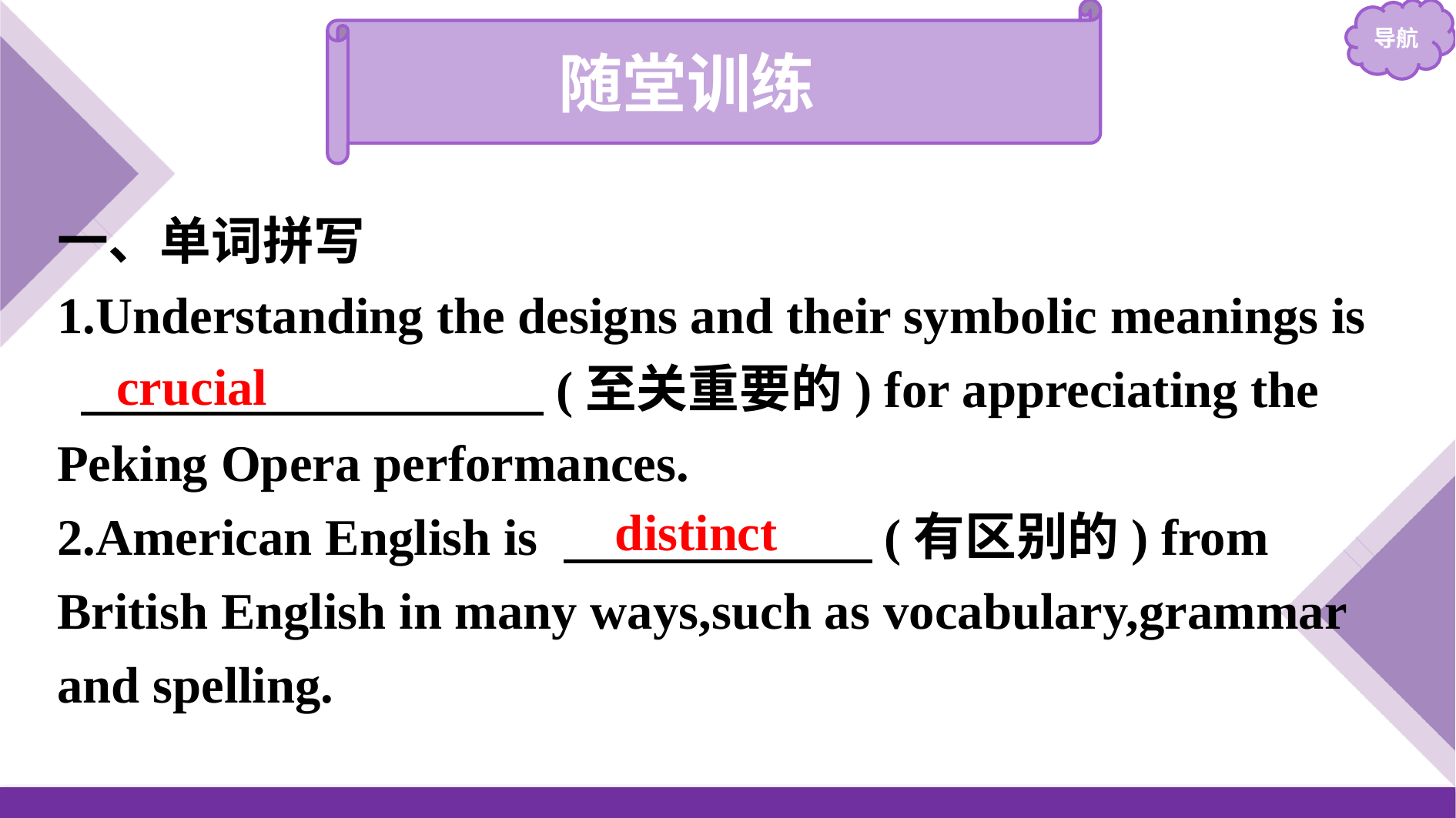

随堂训练
一、单词拼写
1.Understanding the designs and their symbolic meanings is
 　　　　　　　　　(至关重要的) for appreciating the Peking Opera performances.
2.American English is 　　　　　　(有区别的) from British English in many ways,such as vocabulary,grammar and spelling.
crucial
distinct